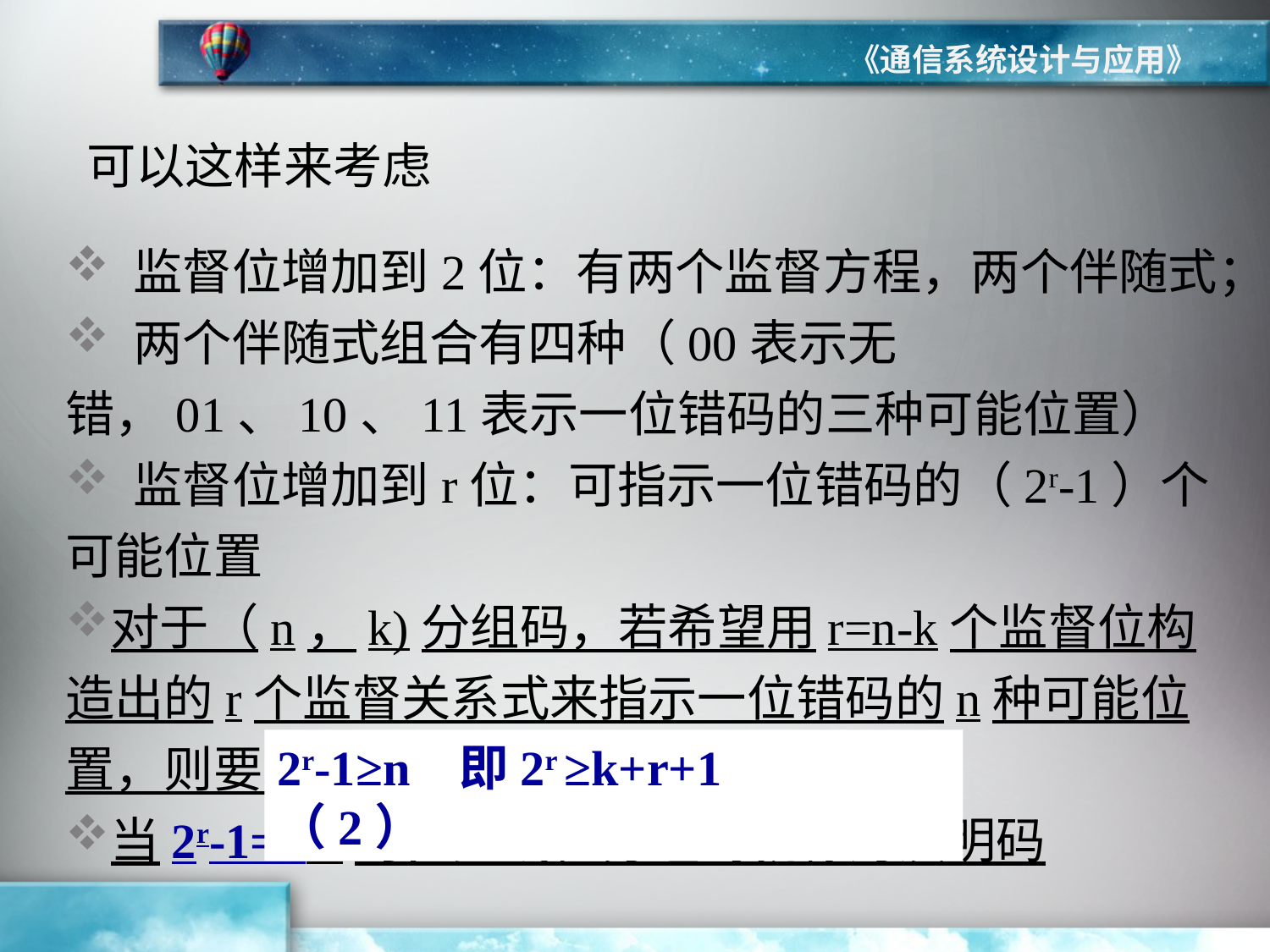

《通信系统设计与应用》
可以这样来考虑
 监督位增加到2位：有两个监督方程，两个伴随式；
 两个伴随式组合有四种（00表示无错，01、10、11表示一位错码的三种可能位置）
 监督位增加到r位：可指示一位错码的（2r-1）个可能位置
对于（n，k)分组码，若希望用r=n-k个监督位构造出的r个监督关系式来指示一位错码的n种可能位置，则要求：
当2r-1=n   时，此线性分组码就称为汉明码
2r-1≥n   即2r ≥k+r+1          （2）